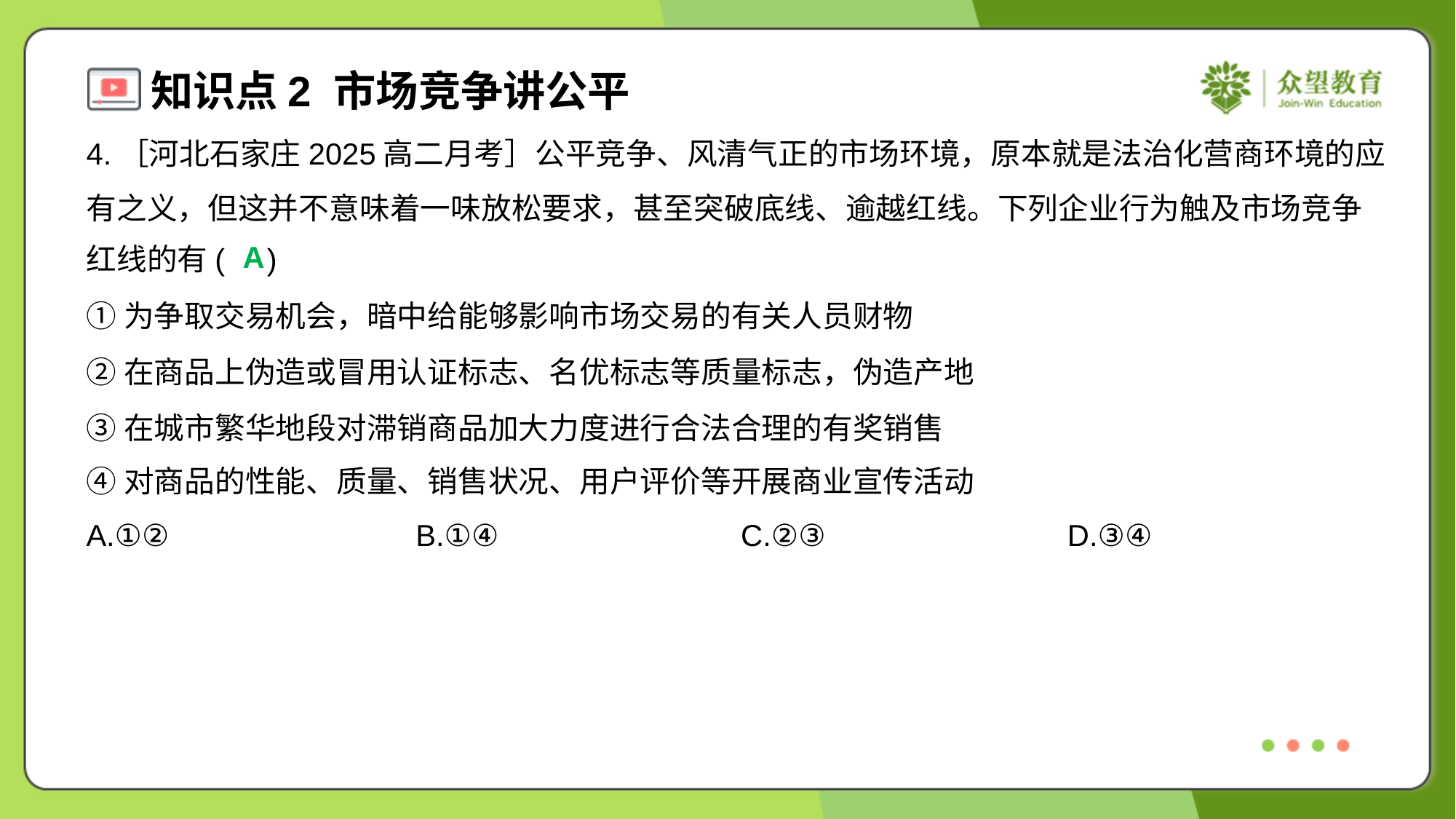

4.［河北石家庄2025高二月考］公平竞争、风清气正的市场环境，原本就是法治化营商环境的应
有之义，但这并不意味着一味放松要求，甚至突破底线、逾越红线。下列企业行为触及市场竞争
红线的有(     )
A
①为争取交易机会，暗中给能够影响市场交易的有关人员财物
②在商品上伪造或冒用认证标志、名优标志等质量标志，伪造产地
③在城市繁华地段对滞销商品加大力度进行合法合理的有奖销售
④对商品的性能、质量、销售状况、用户评价等开展商业宣传活动
A.①②	B.①④	C.②③	D.③④